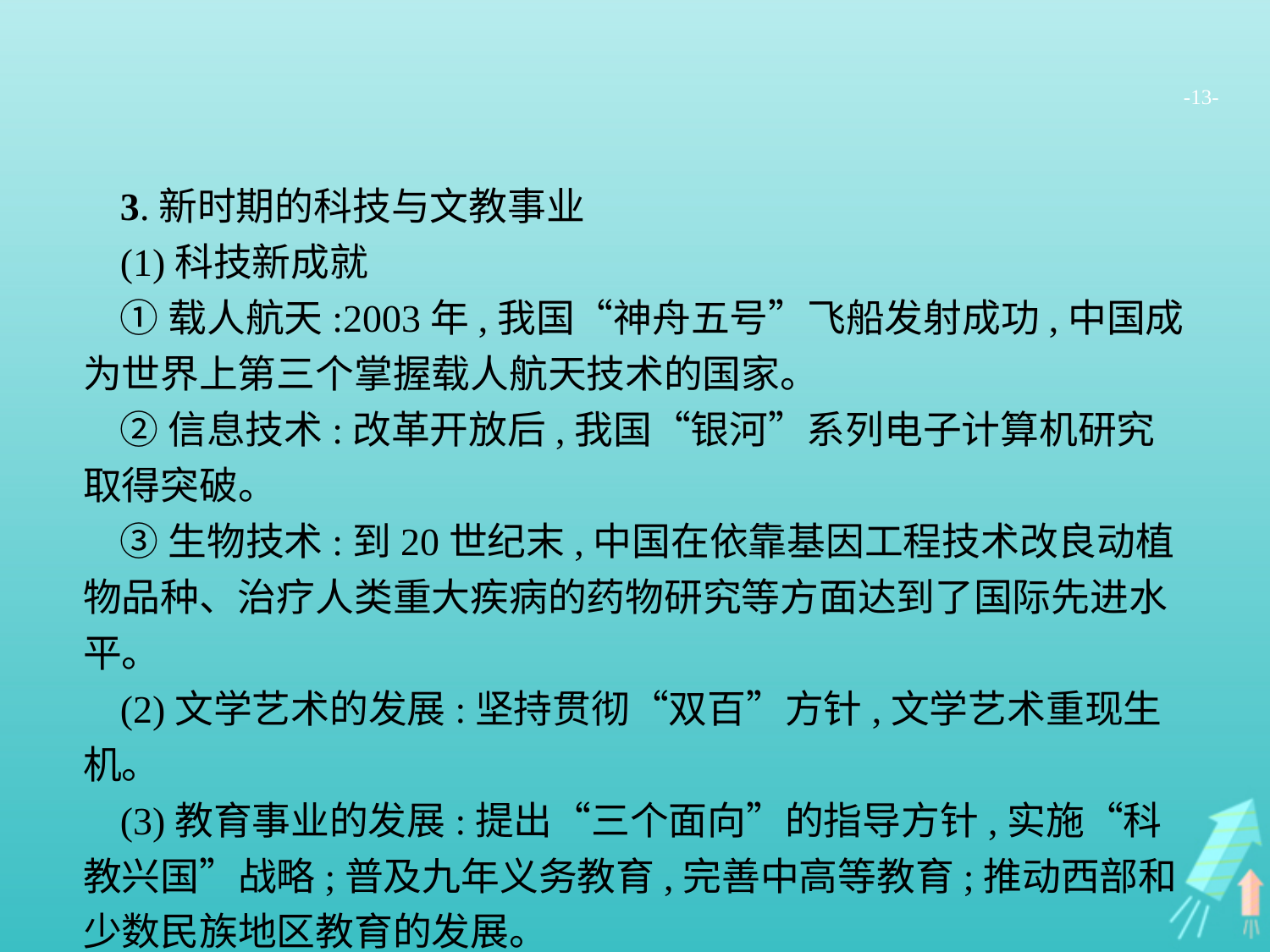

-13-
3.新时期的科技与文教事业
(1)科技新成就
①载人航天:2003年,我国“神舟五号”飞船发射成功,中国成为世界上第三个掌握载人航天技术的国家。
②信息技术:改革开放后,我国“银河”系列电子计算机研究取得突破。
③生物技术:到20世纪末,中国在依靠基因工程技术改良动植物品种、治疗人类重大疾病的药物研究等方面达到了国际先进水平。
(2)文学艺术的发展:坚持贯彻“双百”方针,文学艺术重现生机。
(3)教育事业的发展:提出“三个面向”的指导方针,实施“科教兴国”战略;普及九年义务教育,完善中高等教育;推动西部和少数民族地区教育的发展。